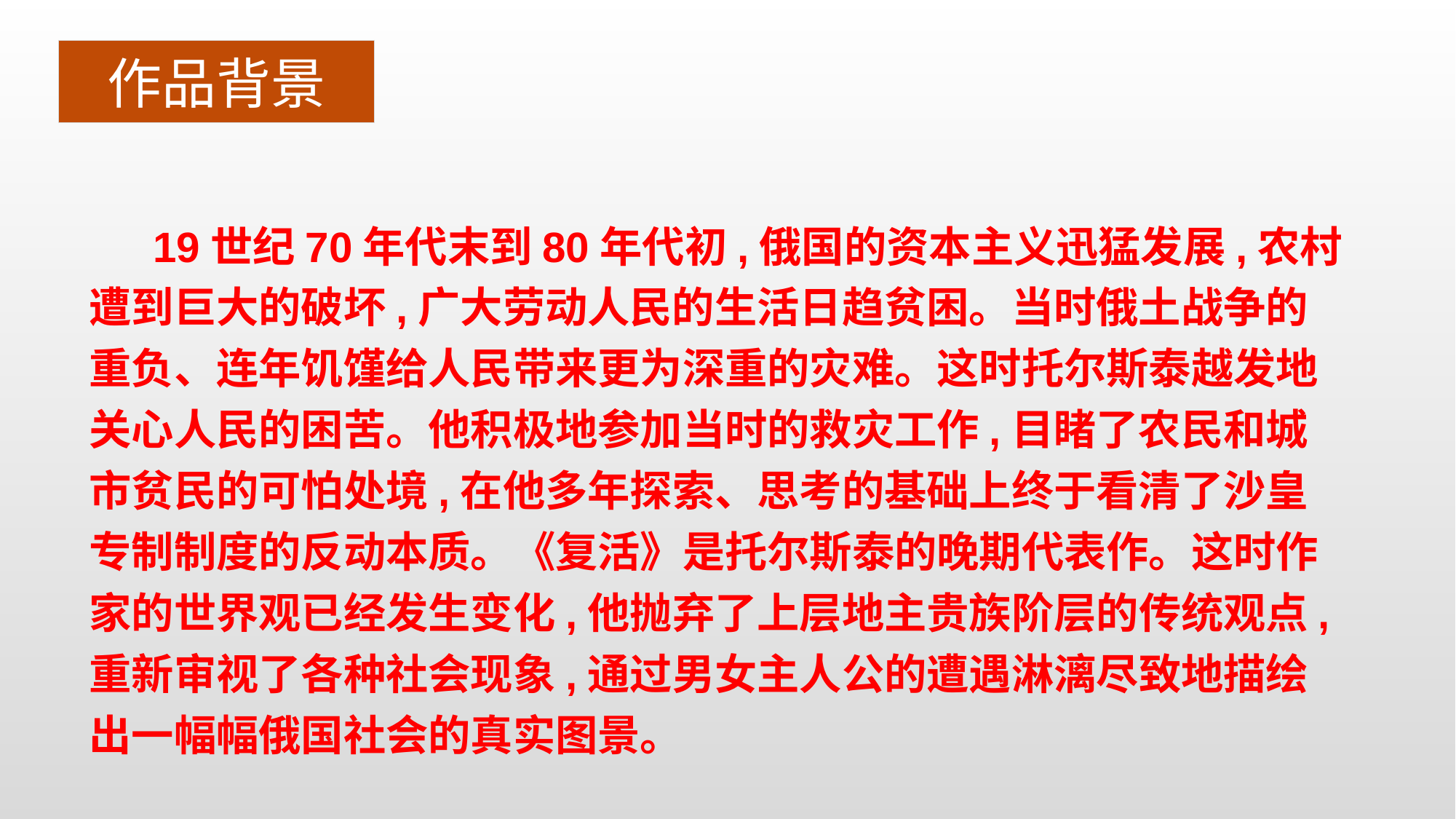

作品背景
19世纪70年代末到80年代初,俄国的资本主义迅猛发展,农村遭到巨大的破坏,广大劳动人民的生活日趋贫困。当时俄土战争的重负、连年饥馑给人民带来更为深重的灾难。这时托尔斯泰越发地关心人民的困苦。他积极地参加当时的救灾工作,目睹了农民和城市贫民的可怕处境,在他多年探索、思考的基础上终于看清了沙皇专制制度的反动本质。《复活》是托尔斯泰的晚期代表作。这时作家的世界观已经发生变化,他抛弃了上层地主贵族阶层的传统观点,重新审视了各种社会现象,通过男女主人公的遭遇淋漓尽致地描绘出一幅幅俄国社会的真实图景。